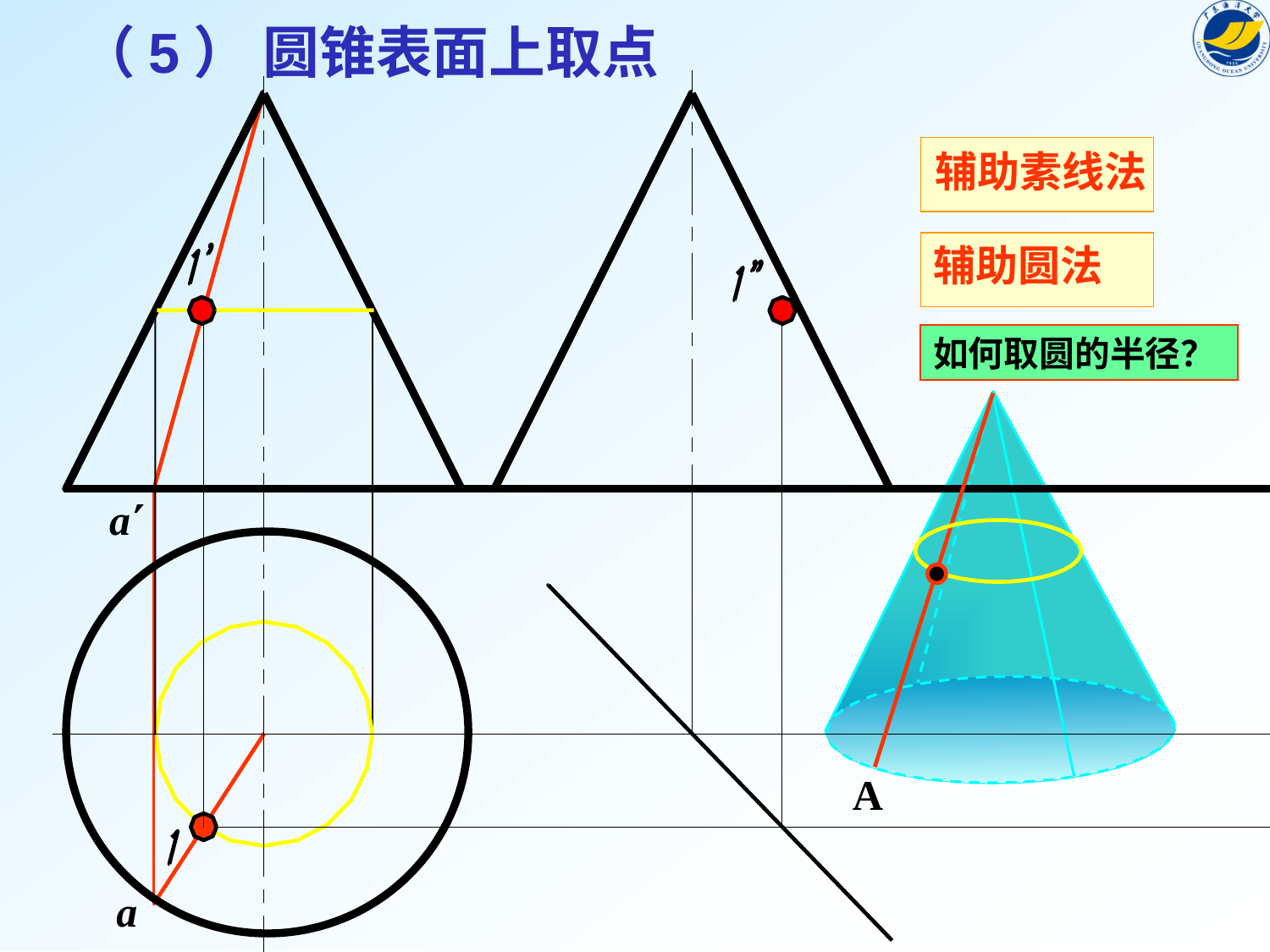

# （5） 圆锥表面上取点

辅助素线法

辅助圆法

如何取圆的半径？

a′

A
a